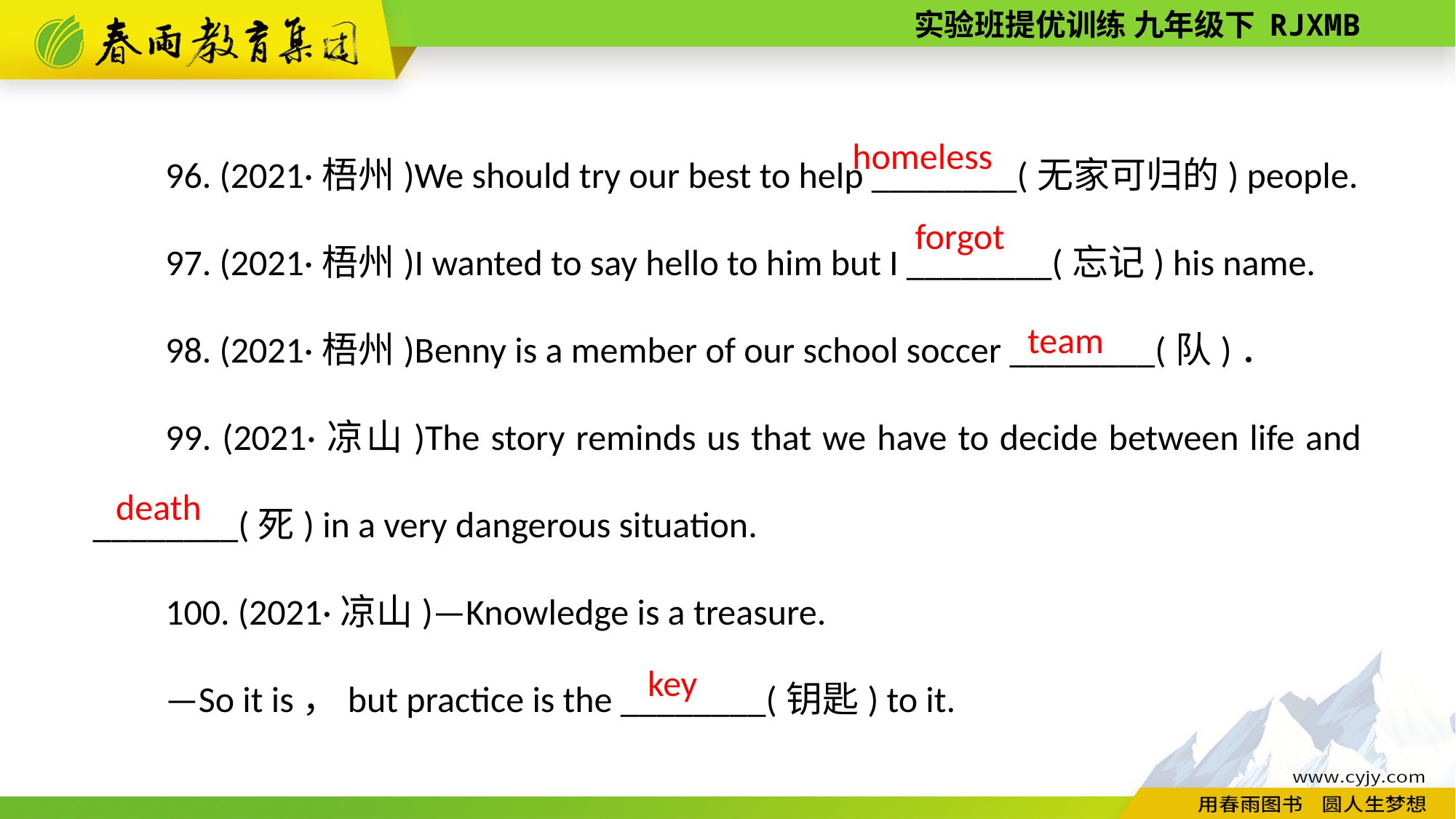

96. (2021·梧州)We should try our best to help ________(无家可归的) people.
97. (2021·梧州)I wanted to say hello to him but I ________(忘记) his name.
98. (2021·梧州)Benny is a member of our school soccer ________(队)．
99. (2021·凉山)The story reminds us that we have to decide between life and ________(死) in a very dangerous situation.
100. (2021·凉山)—Knowledge is a treasure.
—So it is，but practice is the ________(钥匙) to it.
homeless
forgot
team
death
 key